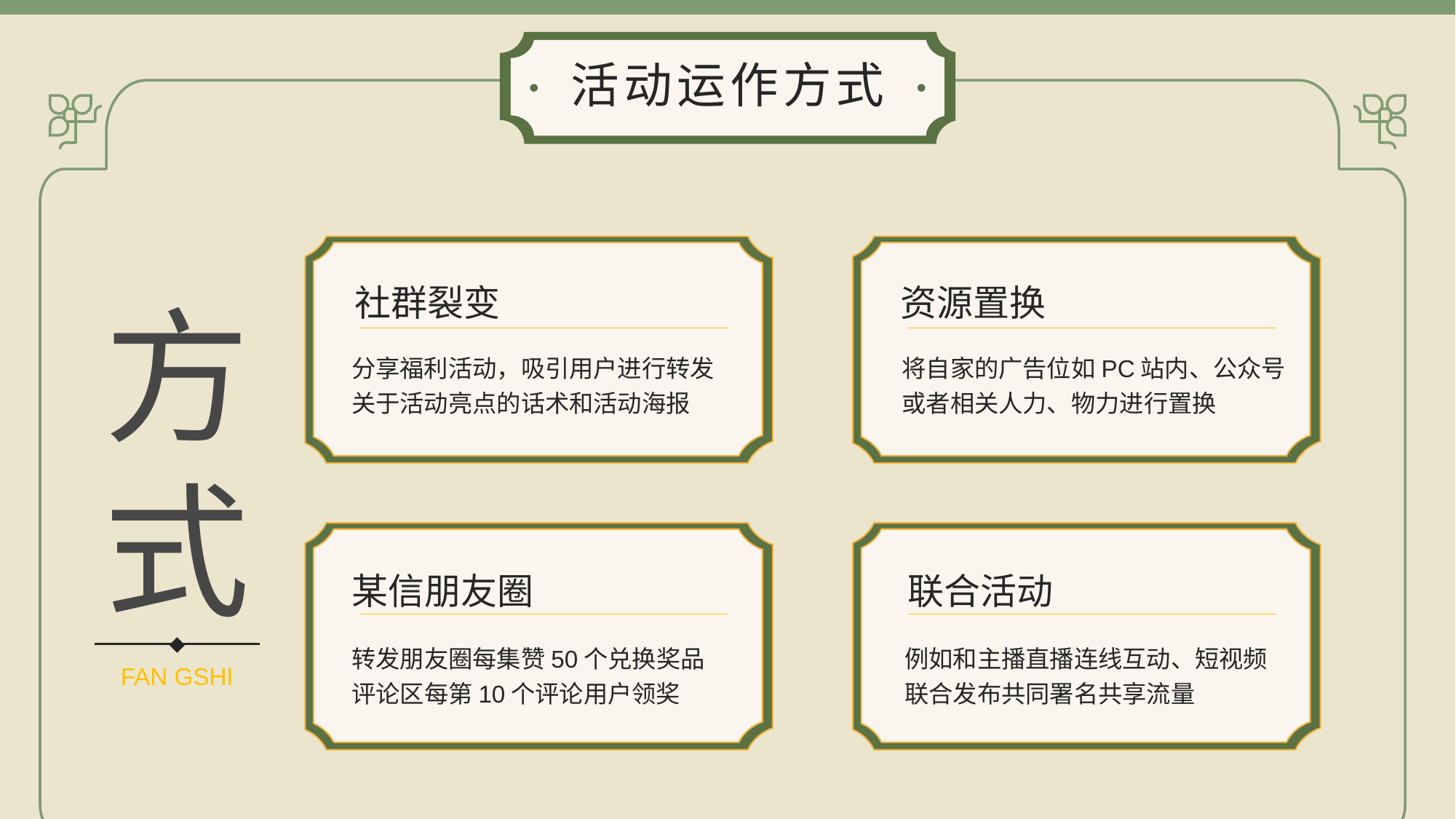

活动运作方式

社群裂变
资源置换
方式
分享福利活动，吸引用户进行转发
关于活动亮点的话术和活动海报
将自家的广告位如PC站内、公众号或者相关人力、物力进行置换

某信朋友圈
联合活动
转发朋友圈每集赞50个兑换奖品
评论区每第10个评论用户领奖
例如和主播直播连线互动、短视频联合发布共同署名共享流量

FAN GSHI